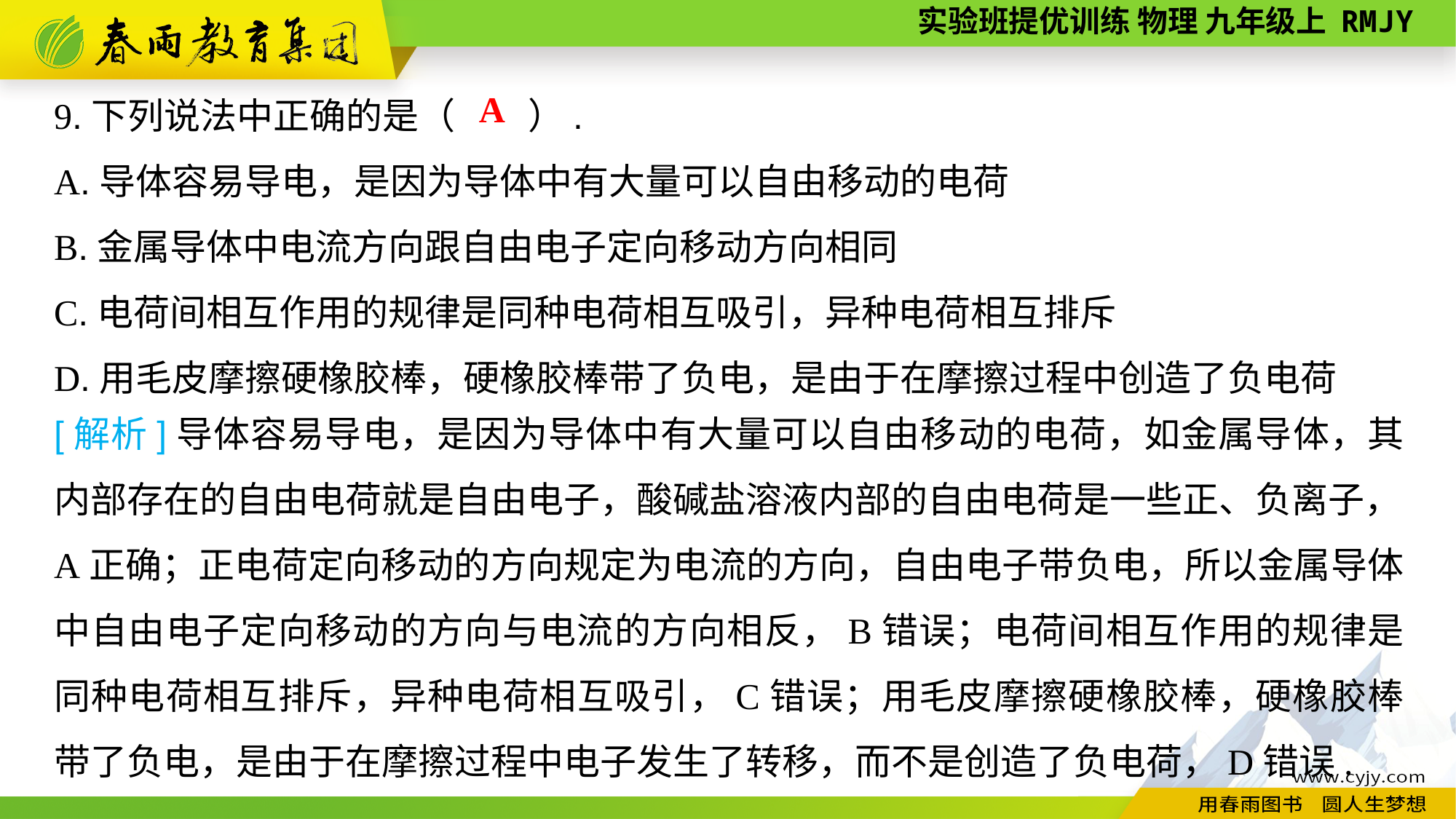

9.下列说法中正确的是（　　）.
A.导体容易导电，是因为导体中有大量可以自由移动的电荷
B.金属导体中电流方向跟自由电子定向移动方向相同
C.电荷间相互作用的规律是同种电荷相互吸引，异种电荷相互排斥
D.用毛皮摩擦硬橡胶棒，硬橡胶棒带了负电，是由于在摩擦过程中创造了负电荷
A
[解析]导体容易导电，是因为导体中有大量可以自由移动的电荷，如金属导体，其内部存在的自由电荷就是自由电子，酸碱盐溶液内部的自由电荷是一些正、负离子，A正确；正电荷定向移动的方向规定为电流的方向，自由电子带负电，所以金属导体中自由电子定向移动的方向与电流的方向相反，B错误；电荷间相互作用的规律是同种电荷相互排斥，异种电荷相互吸引，C错误；用毛皮摩擦硬橡胶棒，硬橡胶棒带了负电，是由于在摩擦过程中电子发生了转移，而不是创造了负电荷，D错误.